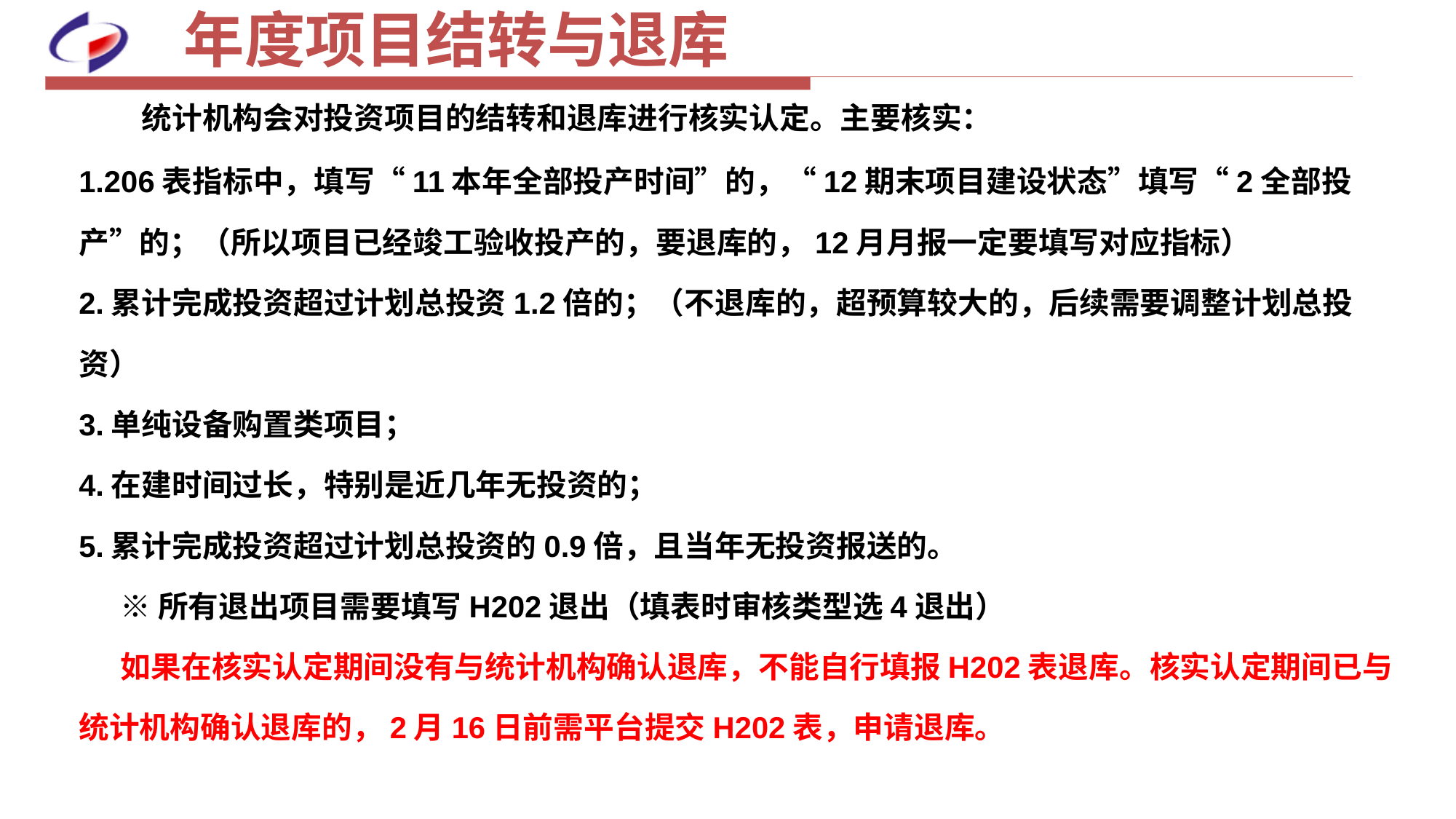

# 年度项目结转与退库
     统计机构会对投资项目的结转和退库进行核实认定。主要核实：
1.206表指标中，填写“11本年全部投产时间”的，“12期末项目建设状态”填写“2全部投产”的；（所以项目已经竣工验收投产的，要退库的，12月月报一定要填写对应指标）
2.累计完成投资超过计划总投资1.2倍的；（不退库的，超预算较大的，后续需要调整计划总投资）
3.单纯设备购置类项目；
4.在建时间过长，特别是近几年无投资的；
5.累计完成投资超过计划总投资的0.9倍，且当年无投资报送的。
      ※所有退出项目需要填写H202退出（填表时审核类型选4退出）
     如果在核实认定期间没有与统计机构确认退库，不能自行填报H202表退库。核实认定期间已与统计机构确认退库的，2月16日前需平台提交H202表，申请退库。